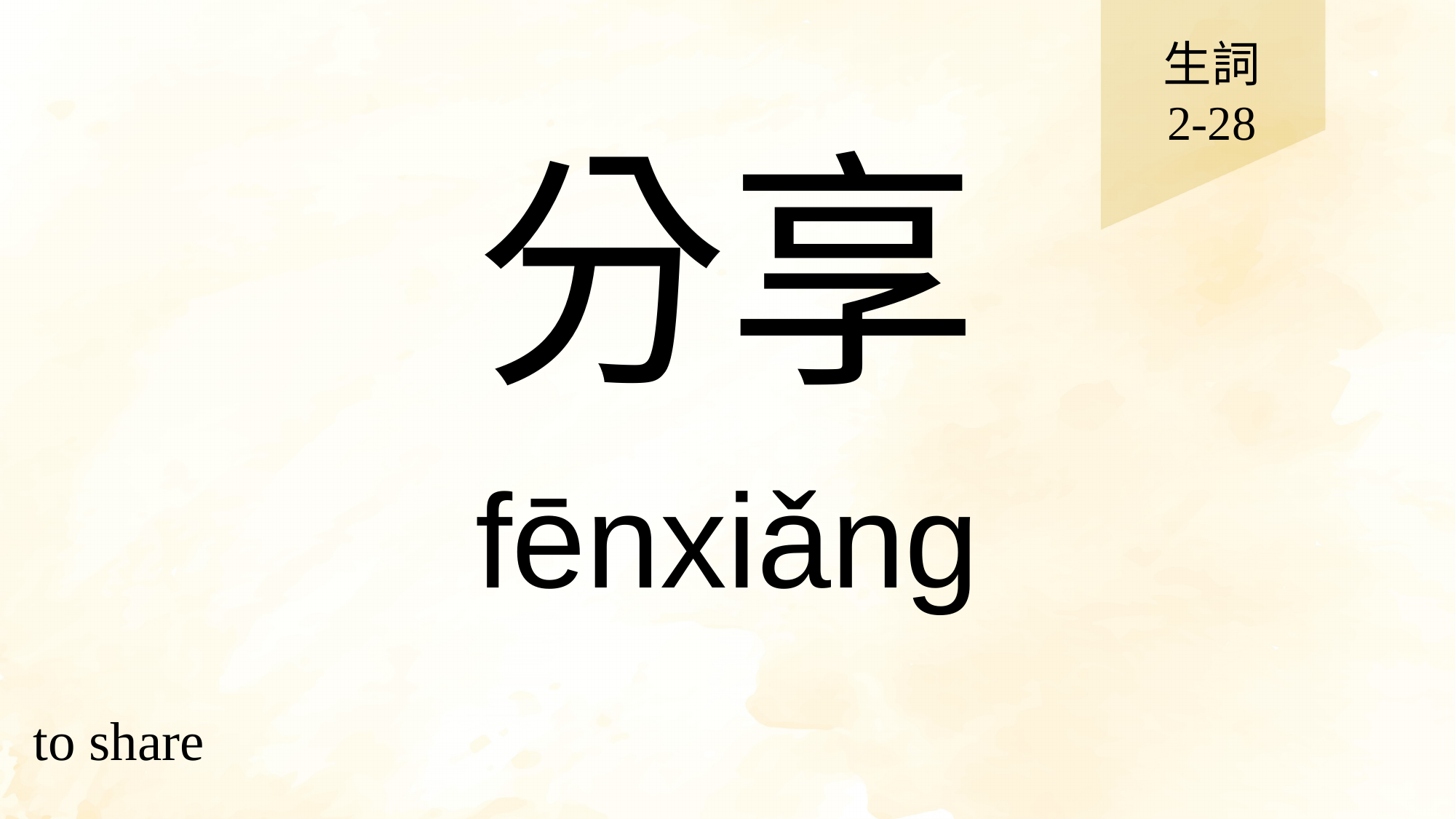

生詞
2-28
# 分享
fēnxiǎng
to share